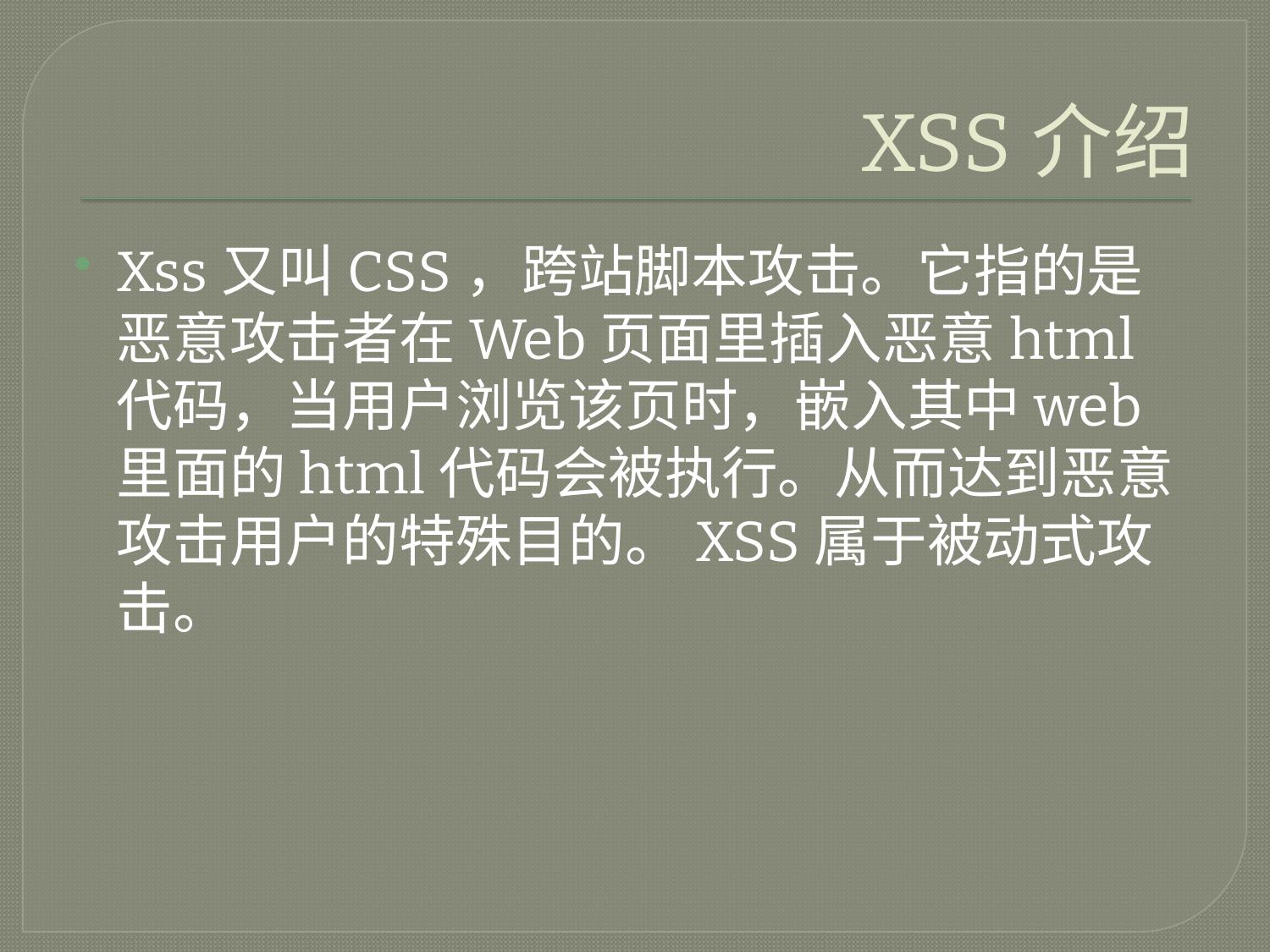

# XSS介绍
Xss又叫CSS，跨站脚本攻击。它指的是恶意攻击者在Web页面里插入恶意html代码，当用户浏览该页时，嵌入其中web里面的html代码会被执行。从而达到恶意攻击用户的特殊目的。XSS属于被动式攻击。